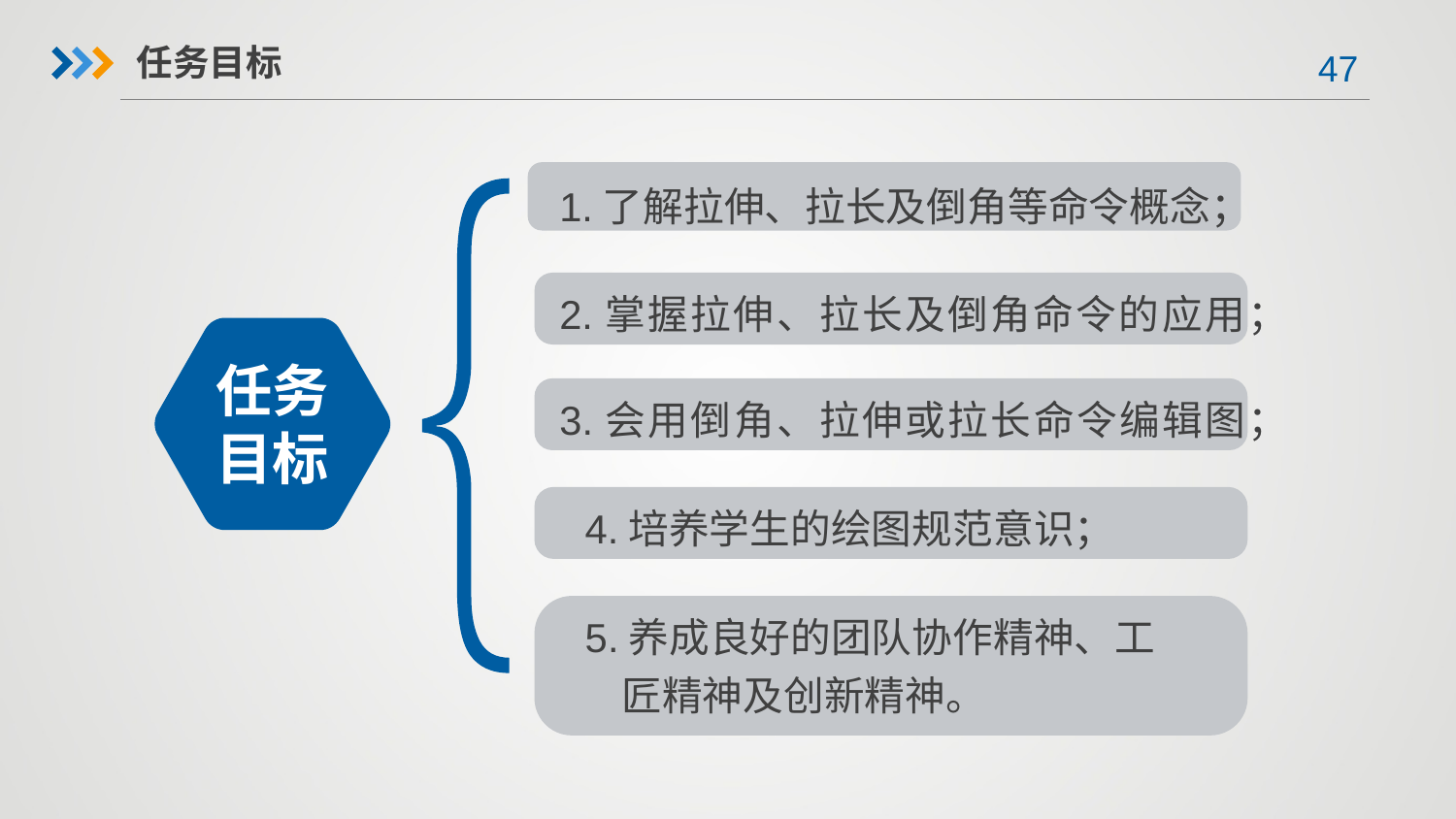

任务目标

1.了解拉伸、拉长及倒角等命令概念；

2.掌握拉伸、拉长及倒角命令的应用；

任务目标

3.会用倒角、拉伸或拉长命令编辑图；

4.培养学生的绘图规范意识；

5.养成良好的团队协作精神、工
   匠精神及创新精神。